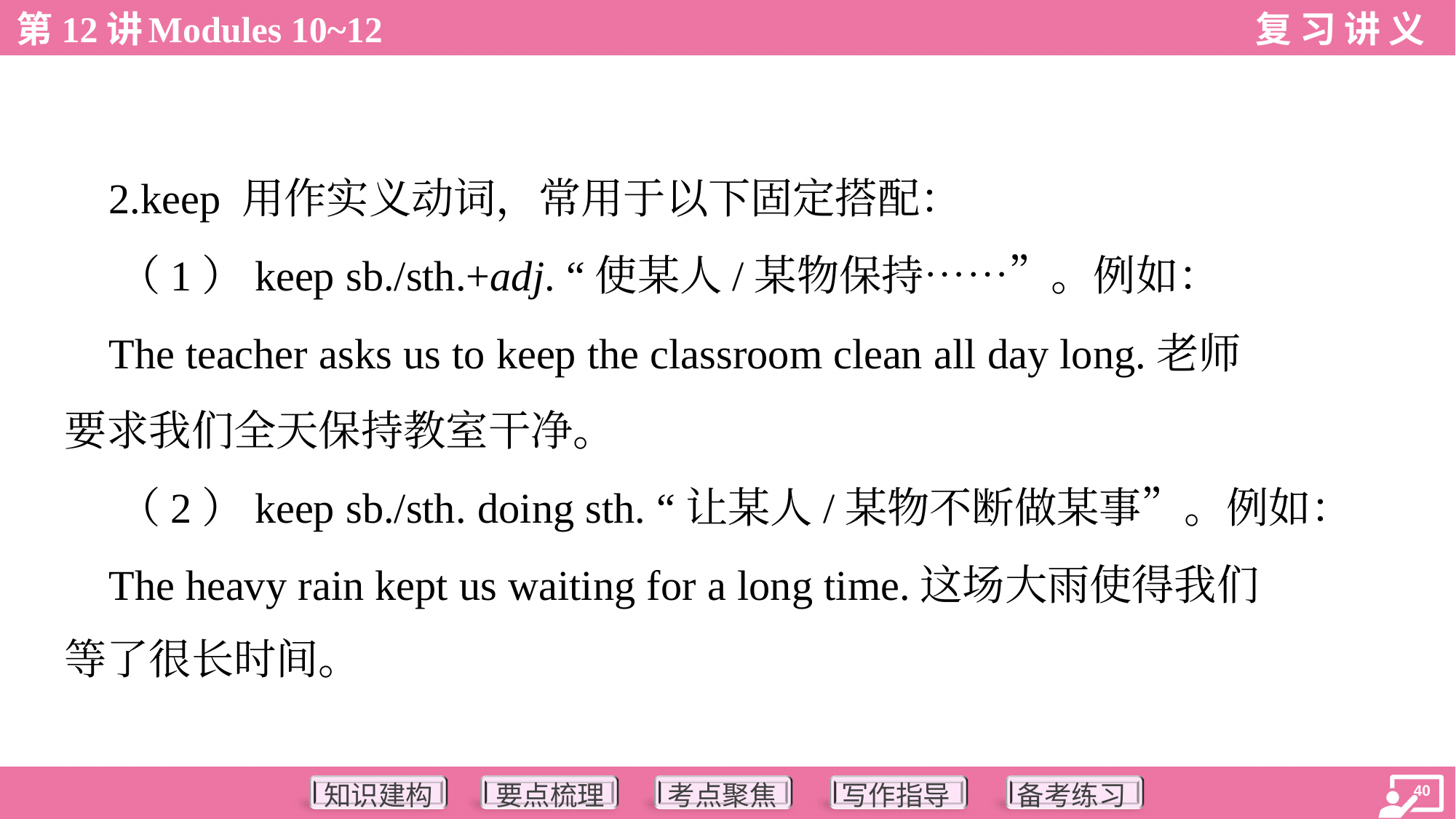

2.keep 用作实义动词，常用于以下固定搭配：
    （1）keep sb./sth.+adj. “使某人/某物保持……”。例如：
    The teacher asks us to keep the classroom clean all day long.老师
要求我们全天保持教室干净。
    （2）keep sb./sth. doing sth. “让某人/某物不断做某事”。例如：
    The heavy rain kept us waiting for a long time.这场大雨使得我们
等了很长时间。